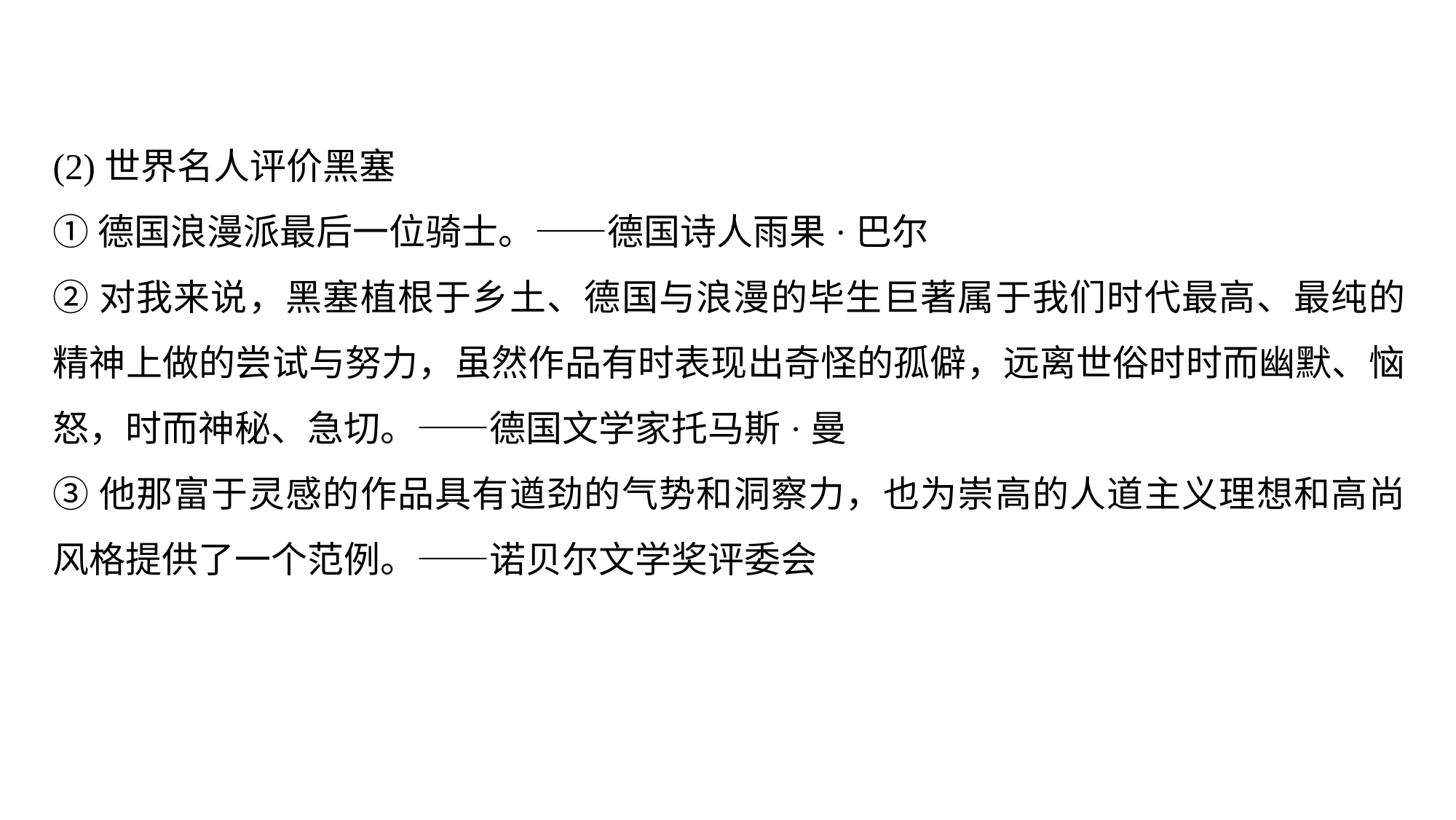

(2)世界名人评价黑塞
①德国浪漫派最后一位骑士。——德国诗人雨果·巴尔
②对我来说，黑塞植根于乡土、德国与浪漫的毕生巨著属于我们时代最高、最纯的精神上做的尝试与努力，虽然作品有时表现出奇怪的孤僻，远离世俗时时而幽默、恼怒，时而神秘、急切。——德国文学家托马斯·曼
③他那富于灵感的作品具有遒劲的气势和洞察力，也为崇高的人道主义理想和高尚风格提供了一个范例。——诺贝尔文学奖评委会